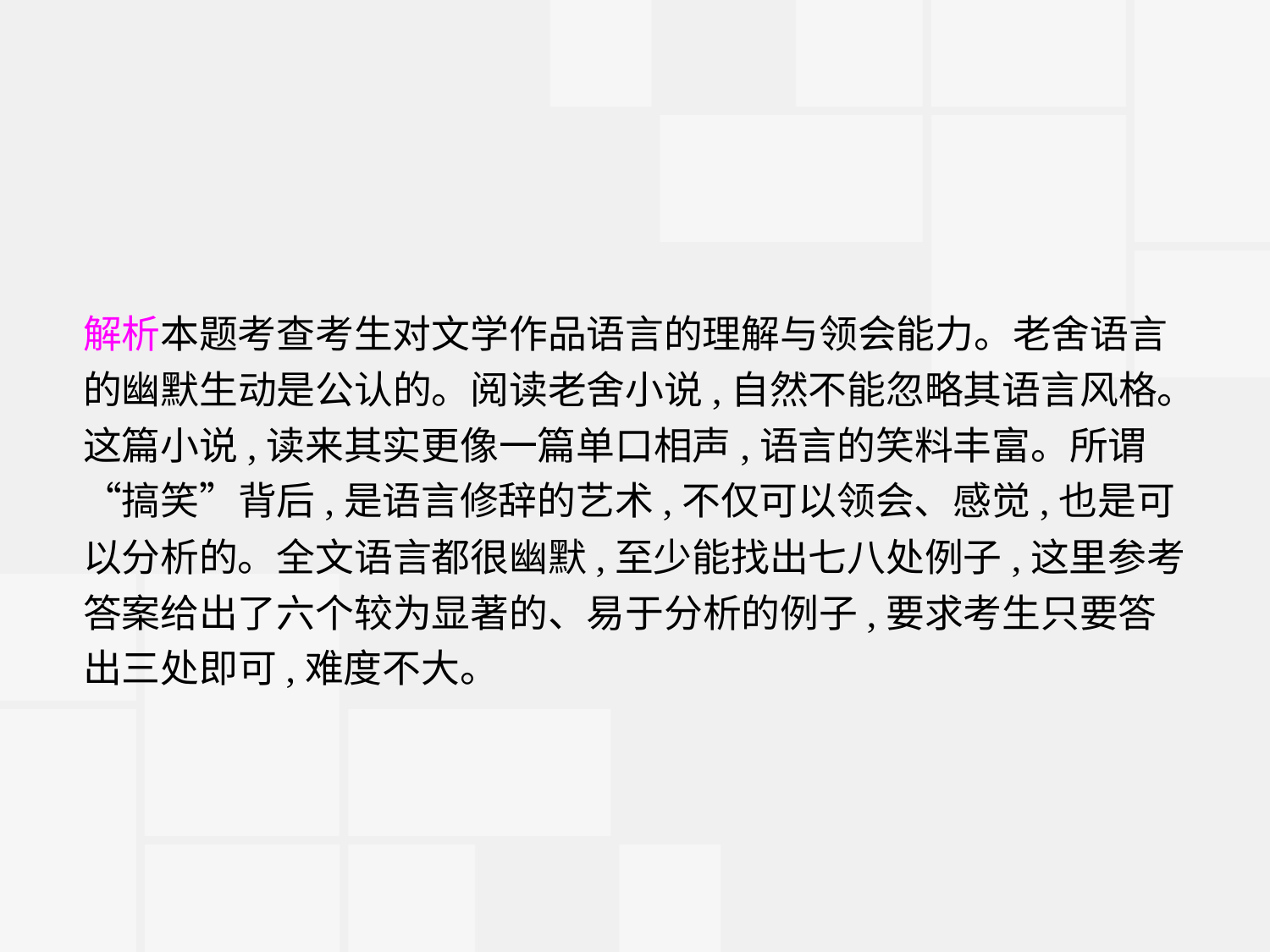

解析本题考查考生对文学作品语言的理解与领会能力。老舍语言的幽默生动是公认的。阅读老舍小说,自然不能忽略其语言风格。这篇小说,读来其实更像一篇单口相声,语言的笑料丰富。所谓“搞笑”背后,是语言修辞的艺术,不仅可以领会、感觉,也是可以分析的。全文语言都很幽默,至少能找出七八处例子,这里参考答案给出了六个较为显著的、易于分析的例子,要求考生只要答出三处即可,难度不大。